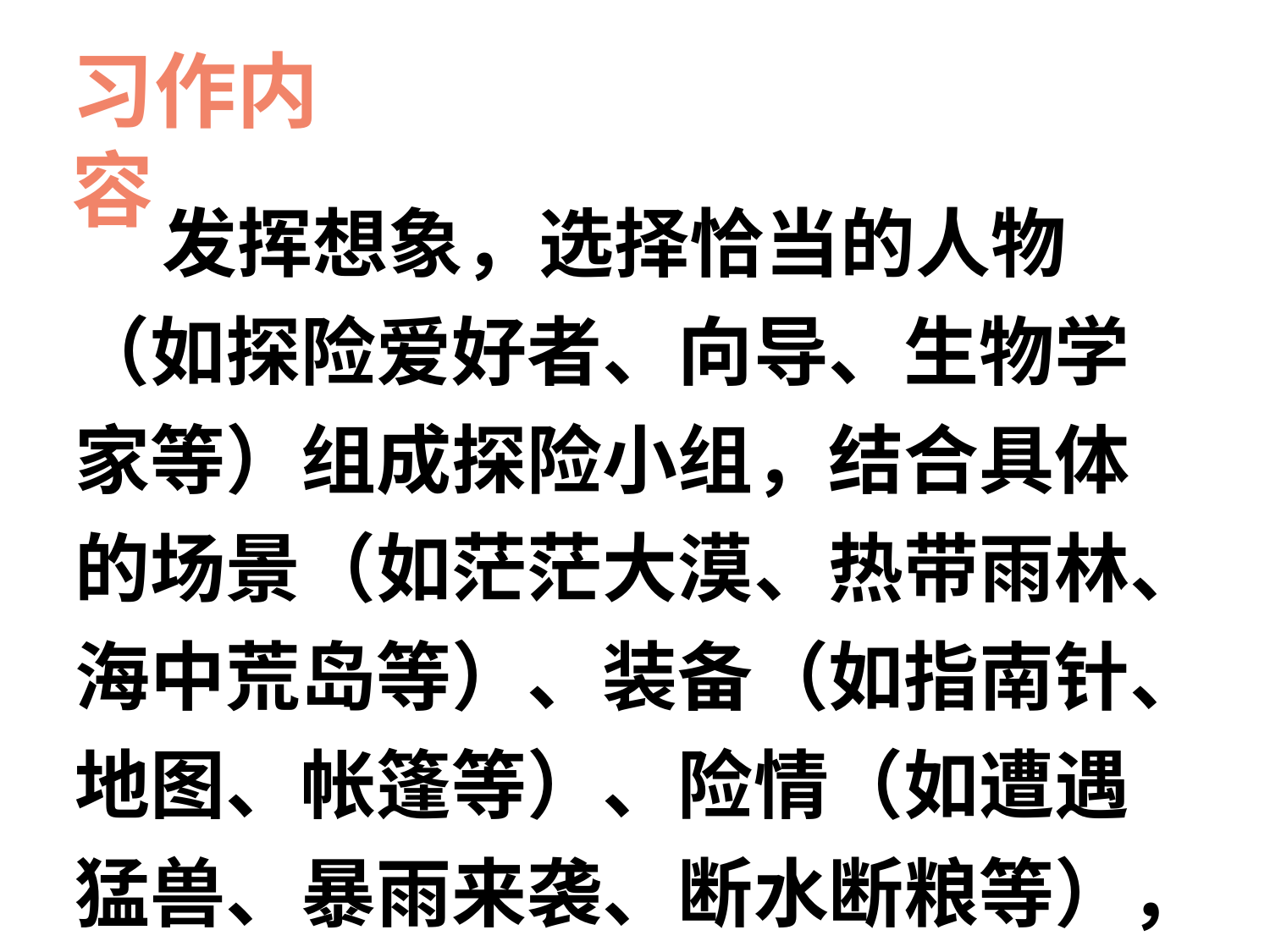

习作内容
    发挥想象，选择恰当的人物（如探险爱好者、向导、生物学家等）组成探险小组，结合具体的场景（如茫茫大漠、热带雨林、海中荒岛等）、装备（如指南针、地图、帐篷等）、险情（如遭遇猛兽、暴雨来袭、断水断粮等），编写一个惊险刺激的探险故事。